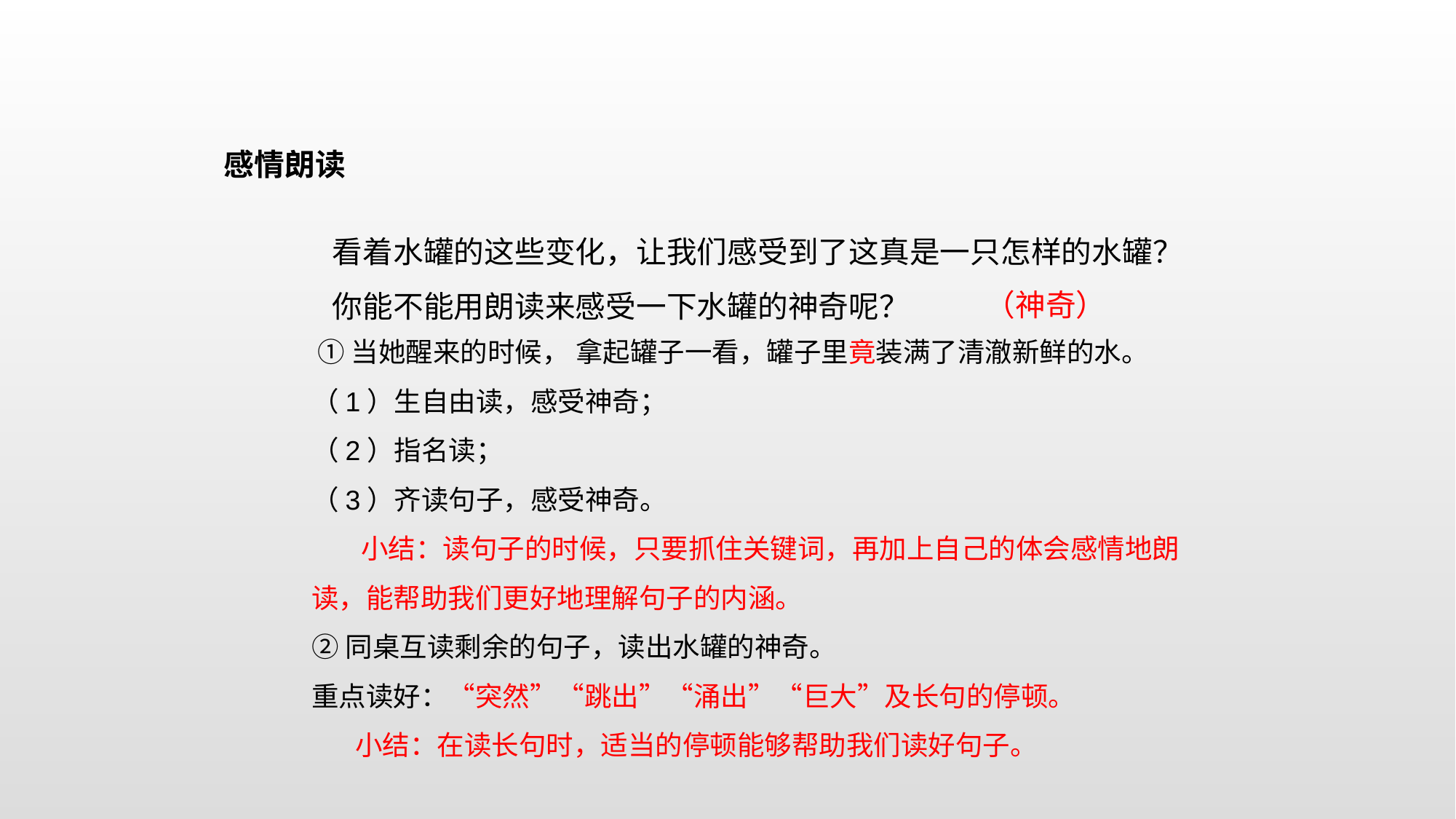

感情朗读
看着水罐的这些变化，让我们感受到了这真是一只怎样的水罐？
你能不能用朗读来感受一下水罐的神奇呢？
（神奇）
 ①当她醒来的时候， 拿起罐子一看，罐子里竟装满了清澈新鲜的水。
（1）生自由读，感受神奇；
（2）指名读；
（3）齐读句子，感受神奇。
       小结：读句子的时候，只要抓住关键词，再加上自己的体会感情地朗读，能帮助我们更好地理解句子的内涵。
②同桌互读剩余的句子，读出水罐的神奇。
重点读好：“突然”“跳出”“涌出”“巨大”及长句的停顿。
      小结：在读长句时，适当的停顿能够帮助我们读好句子。